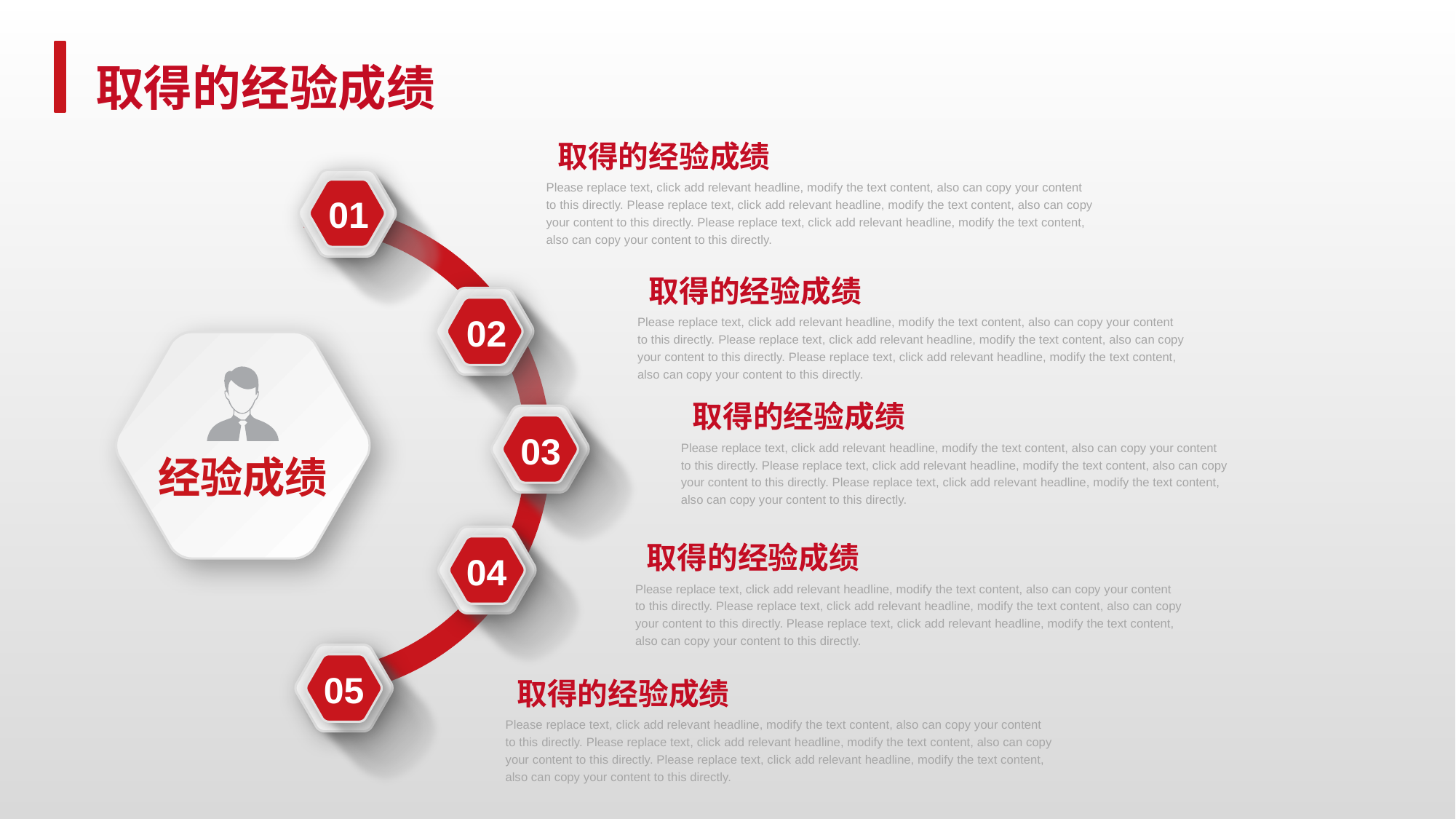

取得的经验成绩
 取得的经验成绩

01
Please replace text, click add relevant headline, modify the text content, also can copy your content to this directly. Please replace text, click add relevant headline, modify the text content, also can copy your content to this directly. Please replace text, click add relevant headline, modify the text content, also can copy your content to this directly.

 取得的经验成绩

02
Please replace text, click add relevant headline, modify the text content, also can copy your content to this directly. Please replace text, click add relevant headline, modify the text content, also can copy your content to this directly. Please replace text, click add relevant headline, modify the text content, also can copy your content to this directly.

 取得的经验成绩

03
Please replace text, click add relevant headline, modify the text content, also can copy your content to this directly. Please replace text, click add relevant headline, modify the text content, also can copy your content to this directly. Please replace text, click add relevant headline, modify the text content, also can copy your content to this directly.

经验成绩

 取得的经验成绩
04
Please replace text, click add relevant headline, modify the text content, also can copy your content to this directly. Please replace text, click add relevant headline, modify the text content, also can copy your content to this directly. Please replace text, click add relevant headline, modify the text content, also can copy your content to this directly.

05
 取得的经验成绩
Please replace text, click add relevant headline, modify the text content, also can copy your content to this directly. Please replace text, click add relevant headline, modify the text content, also can copy your content to this directly. Please replace text, click add relevant headline, modify the text content, also can copy your content to this directly.